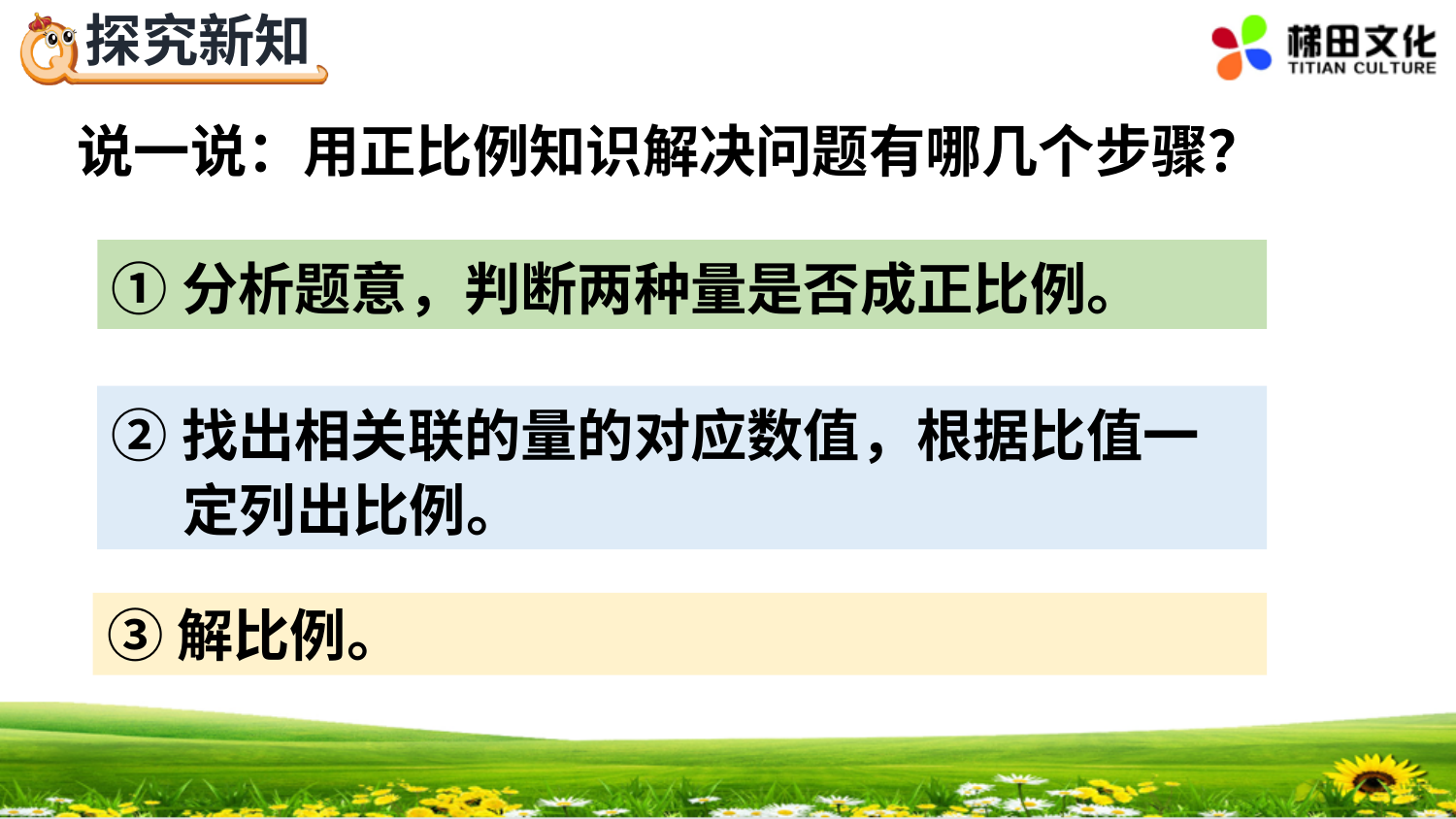

说一说：用正比例知识解决问题有哪几个步骤？
①分析题意，判断两种量是否成正比例。
②找出相关联的量的对应数值，根据比值一定列出比例。
③解比例。